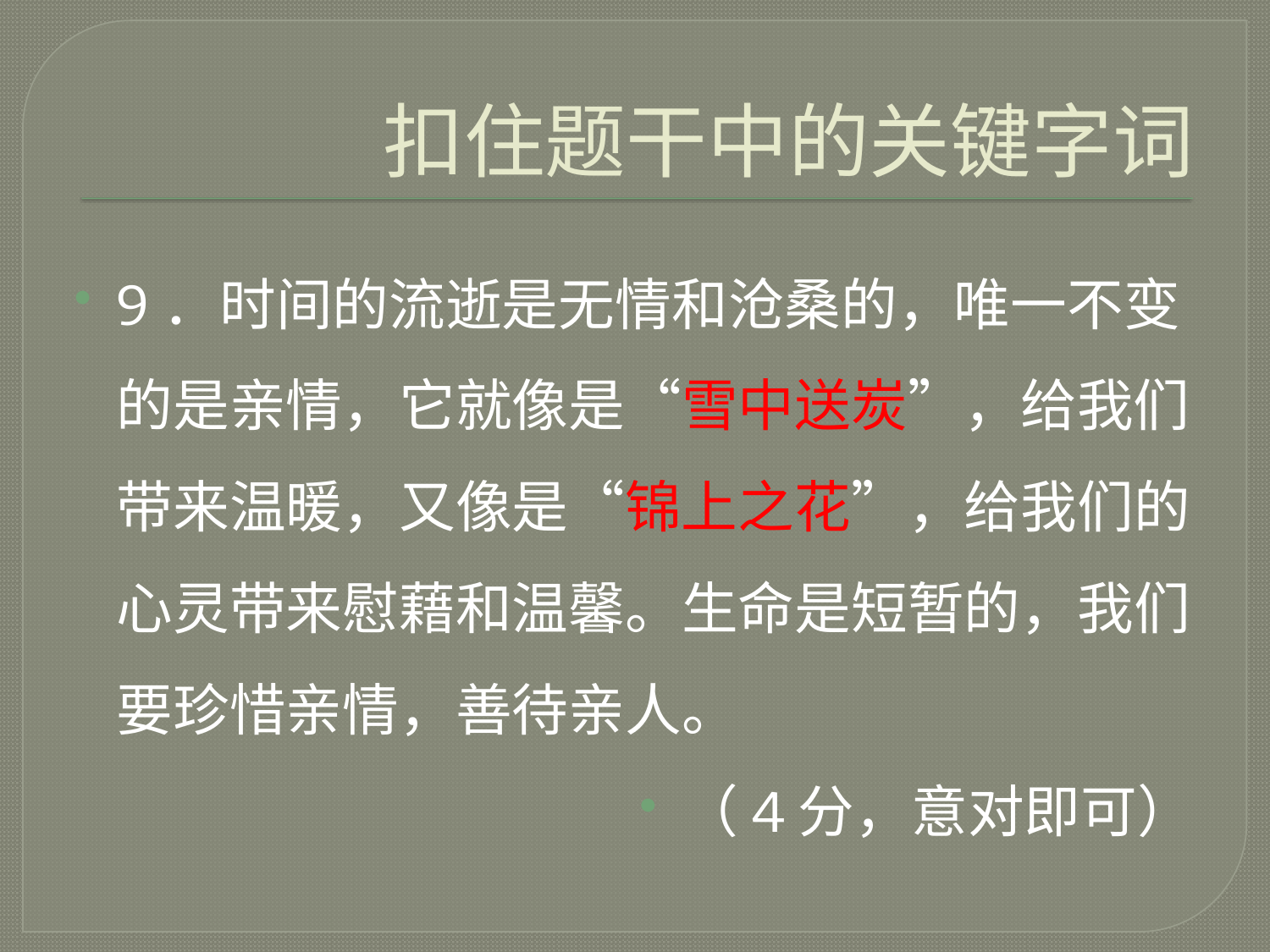

# 扣住题干中的关键字词
9．时间的流逝是无情和沧桑的，唯一不变的是亲情，它就像是“雪中送炭”，给我们带来温暖，又像是“锦上之花”，给我们的心灵带来慰藉和温馨。生命是短暂的，我们要珍惜亲情，善待亲人。
（4分，意对即可）